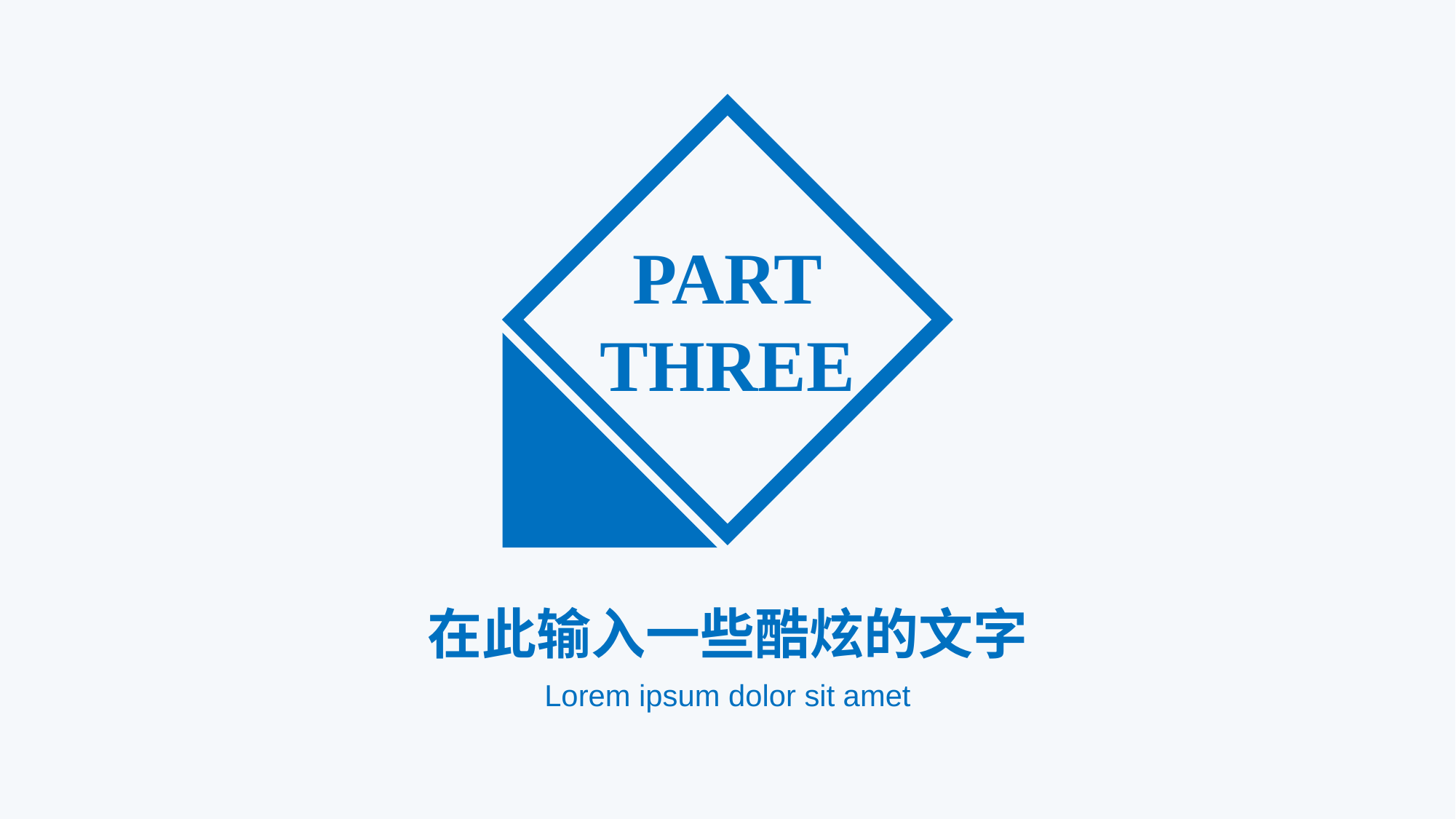

PART
THREE

在此输入一些酷炫的文字
Lorem ipsum dolor sit amet